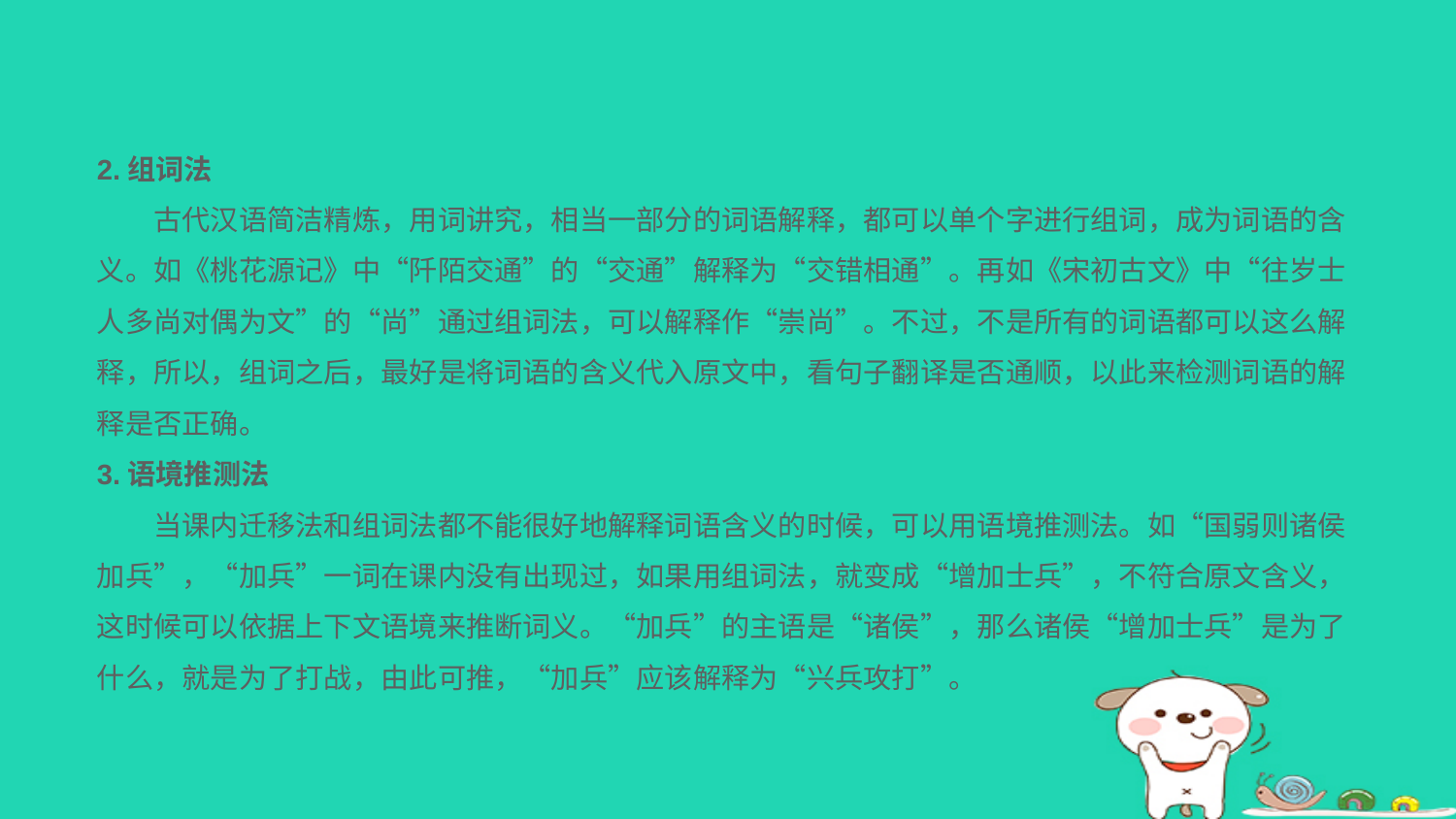

2.组词法
　　古代汉语简洁精炼，用词讲究，相当一部分的词语解释，都可以单个字进行组词，成为词语的含义。如《桃花源记》中“阡陌交通”的“交通”解释为“交错相通”。再如《宋初古文》中“往岁士人多尚对偶为文”的“尚”通过组词法，可以解释作“崇尚”。不过，不是所有的词语都可以这么解释，所以，组词之后，最好是将词语的含义代入原文中，看句子翻译是否通顺，以此来检测词语的解释是否正确。
3.语境推测法
　　当课内迁移法和组词法都不能很好地解释词语含义的时候，可以用语境推测法。如“国弱则诸侯加兵”，“加兵”一词在课内没有出现过，如果用组词法，就变成“增加士兵”，不符合原文含义，这时候可以依据上下文语境来推断词义。“加兵”的主语是“诸侯”，那么诸侯“增加士兵”是为了什么，就是为了打战，由此可推，“加兵”应该解释为“兴兵攻打”。